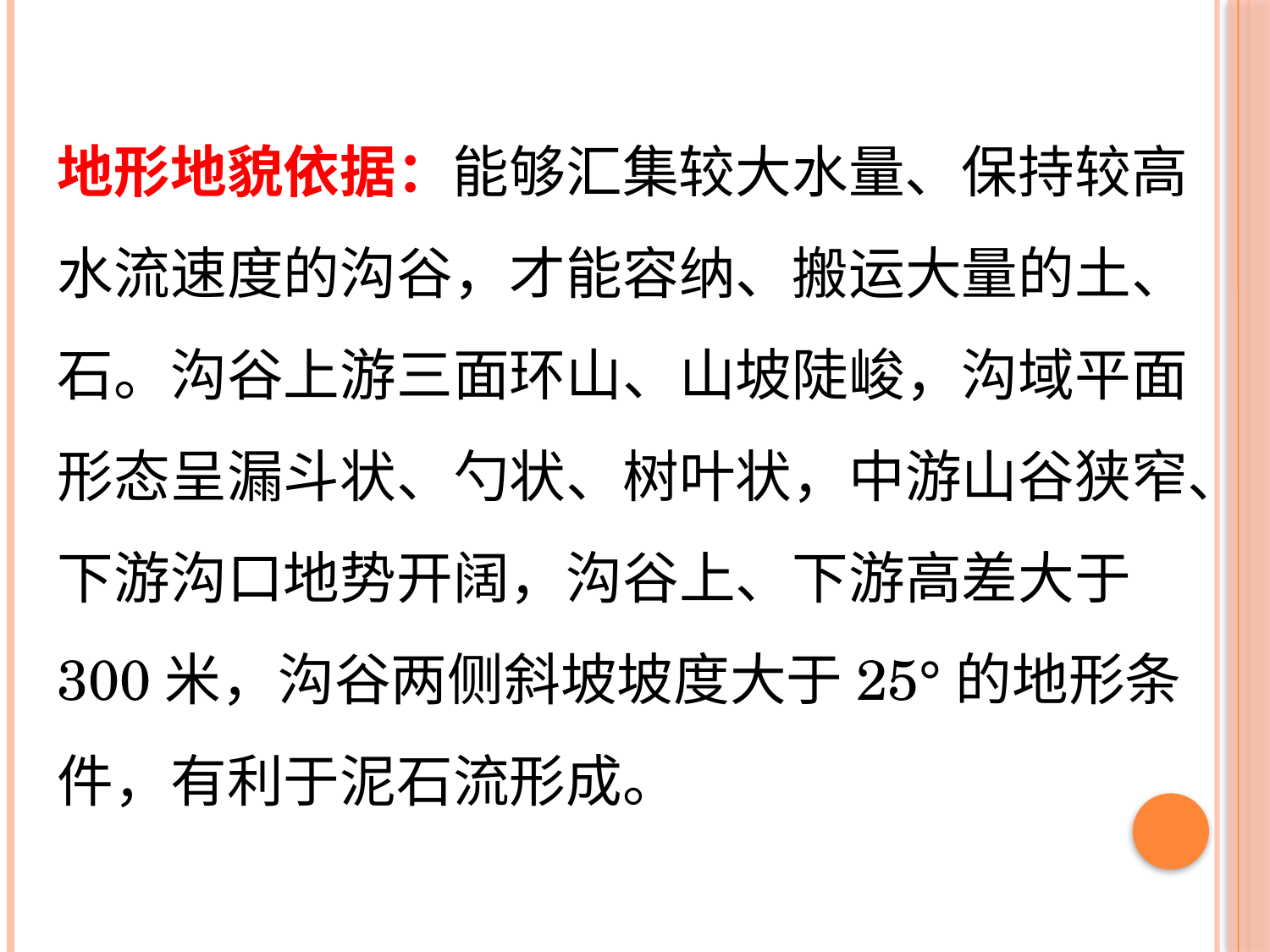

地形地貌依据：能够汇集较大水量、保持较高水流速度的沟谷，才能容纳、搬运大量的土、石。沟谷上游三面环山、山坡陡峻，沟域平面形态呈漏斗状、勺状、树叶状，中游山谷狭窄、下游沟口地势开阔，沟谷上、下游高差大于300米，沟谷两侧斜坡坡度大于25°的地形条件，有利于泥石流形成。